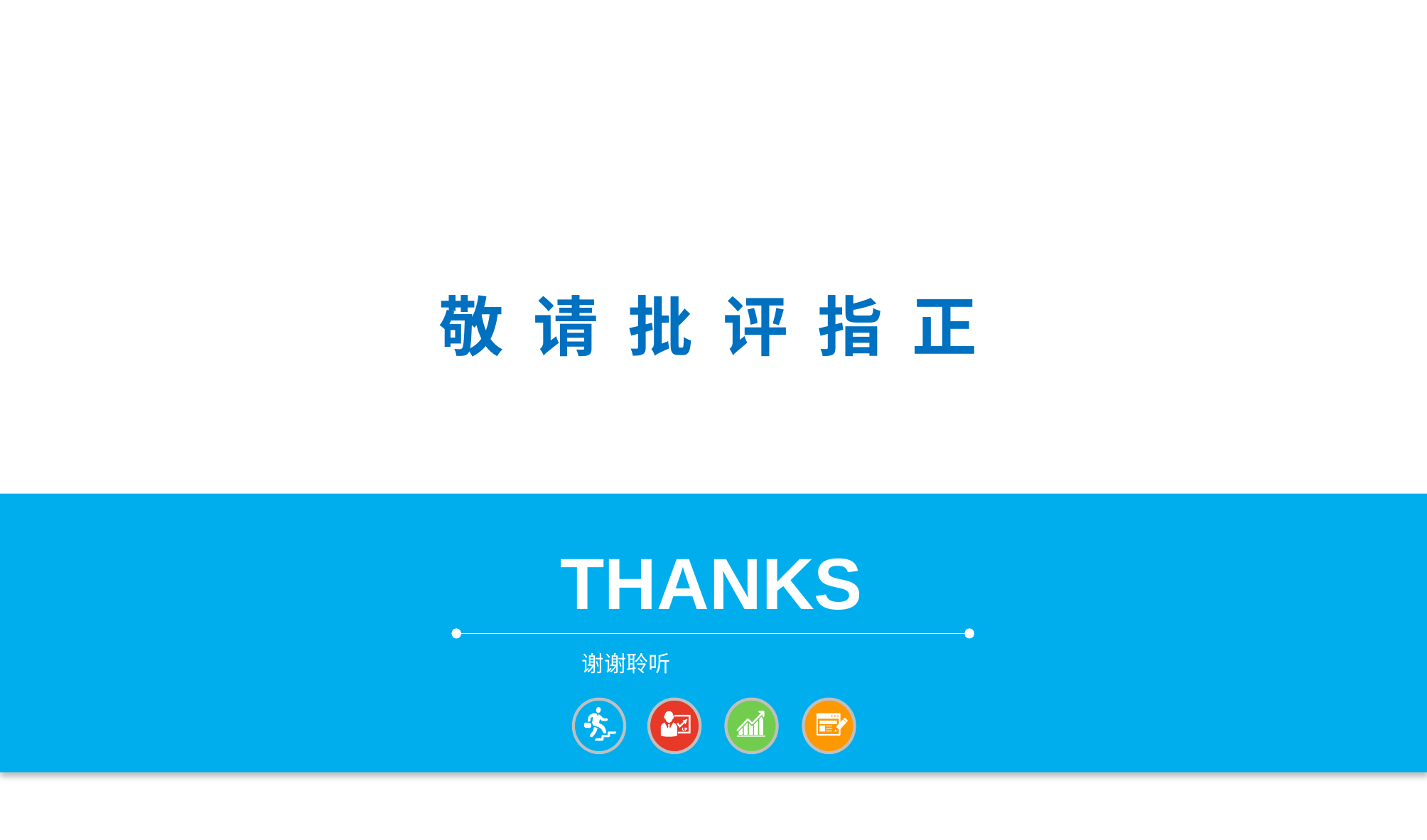

敬  请  批  评  指  正

THANKS

谢谢聆听